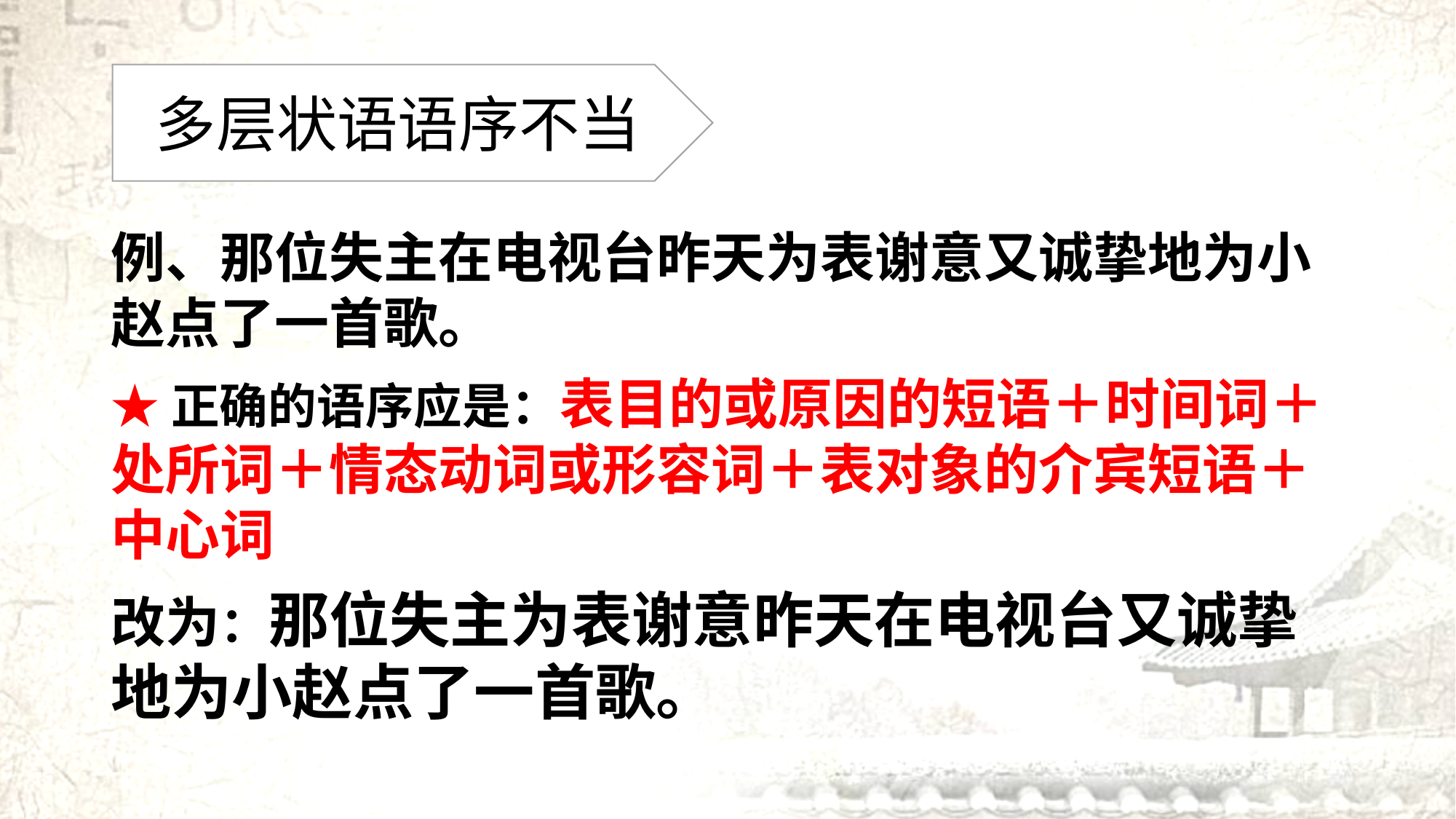

#
多层状语语序不当
例、那位失主在电视台昨天为表谢意又诚挚地为小赵点了一首歌。
★正确的语序应是：表目的或原因的短语＋时间词＋处所词＋情态动词或形容词＋表对象的介宾短语＋中心词
改为：那位失主为表谢意昨天在电视台又诚挚地为小赵点了一首歌。